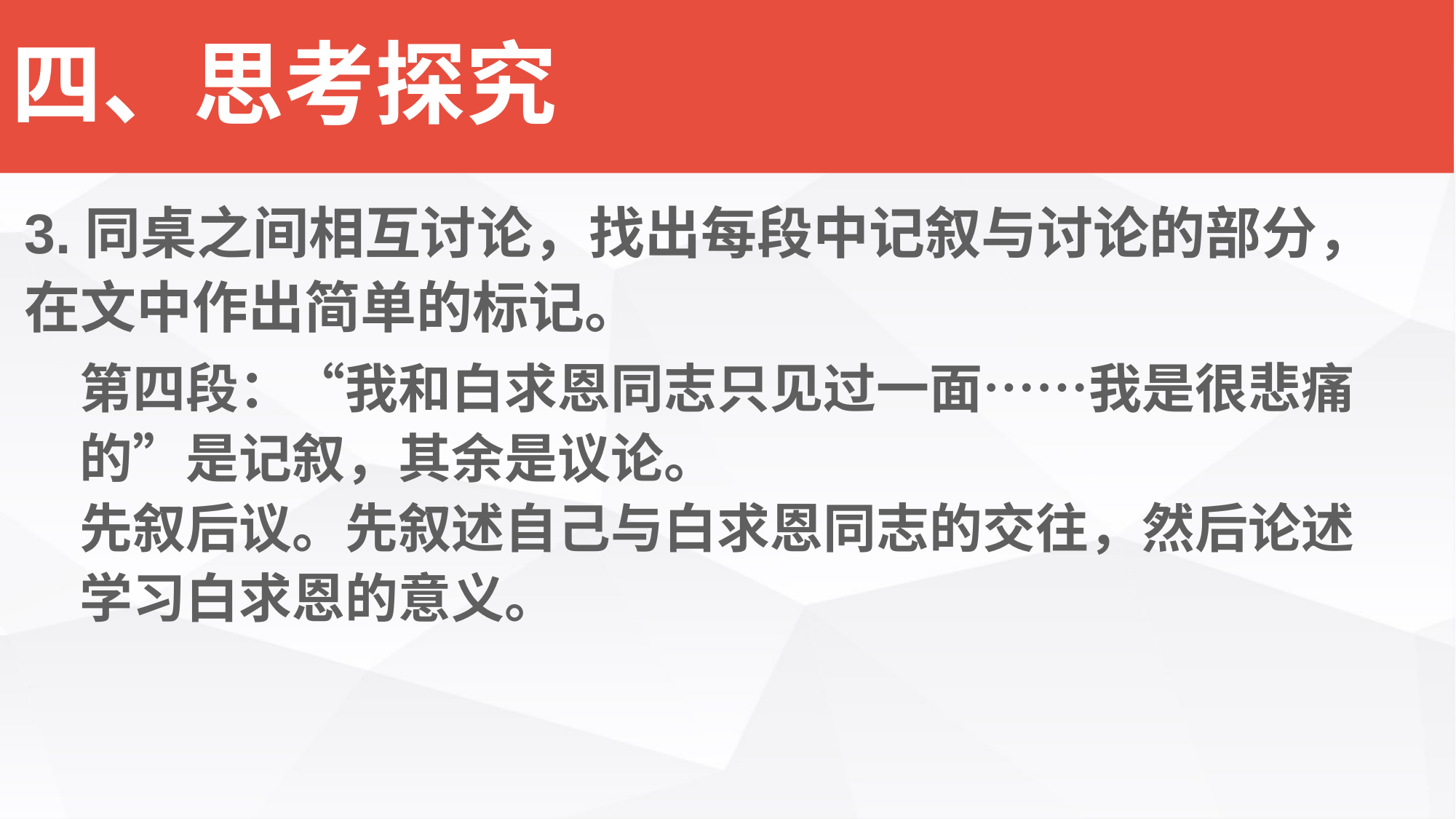

四、思考探究
3.同桌之间相互讨论，找出每段中记叙与讨论的部分，在文中作出简单的标记。
第四段：“我和白求恩同志只见过一面……我是很悲痛的”是记叙，其余是议论。
先叙后议。先叙述自己与白求恩同志的交往，然后论述学习白求恩的意义。